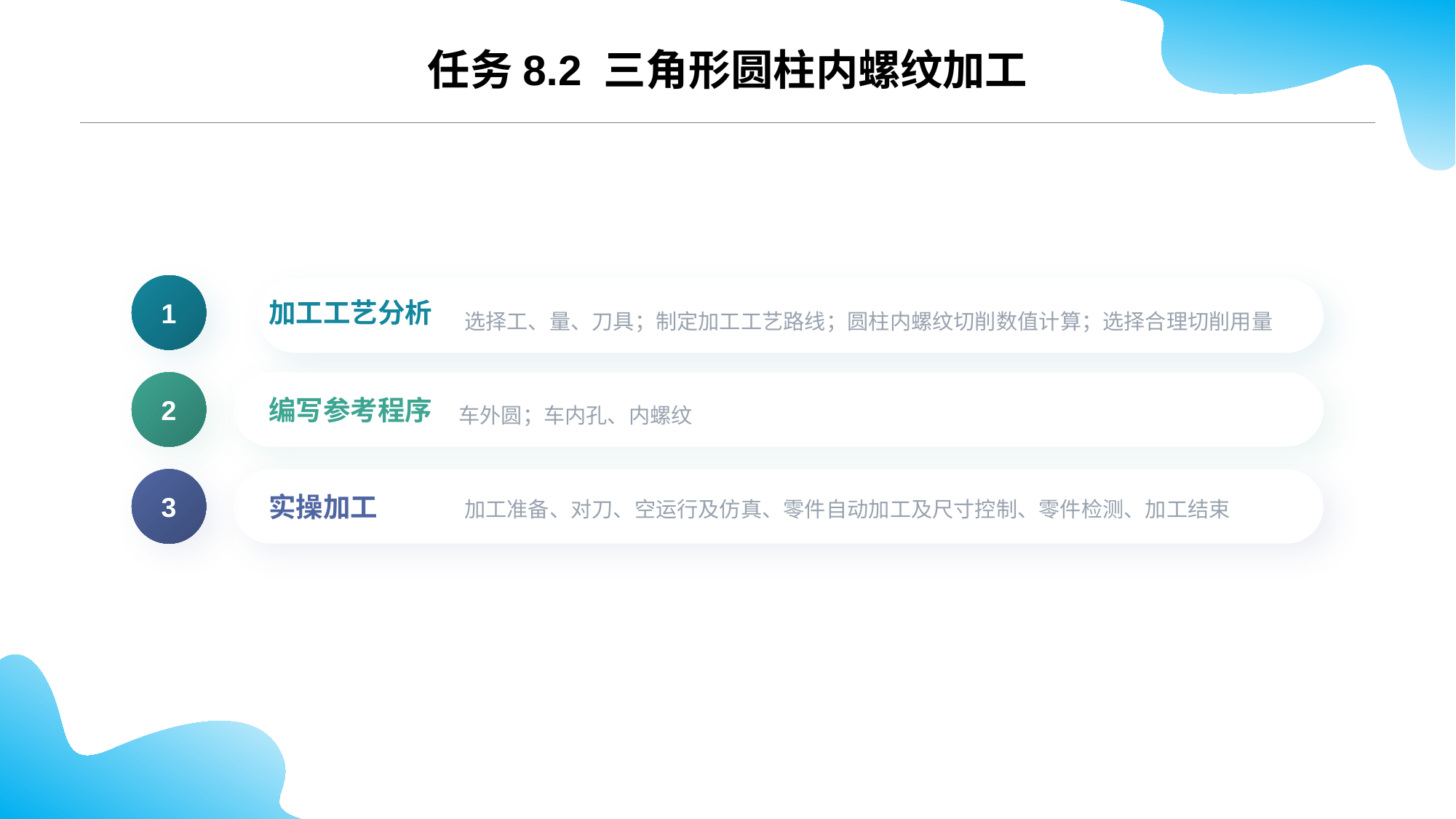

任务8.2 三角形圆柱内螺纹加工
1

选择工、量、刀具；制定加工工艺路线；圆柱内螺纹切削数值计算；选择合理切削用量
加工工艺分析
2

编写参考程序
3

加工准备、对刀、空运行及仿真、零件自动加工及尺寸控制、零件检测、加工结束
实操加工
车外圆；车内孔、内螺纹